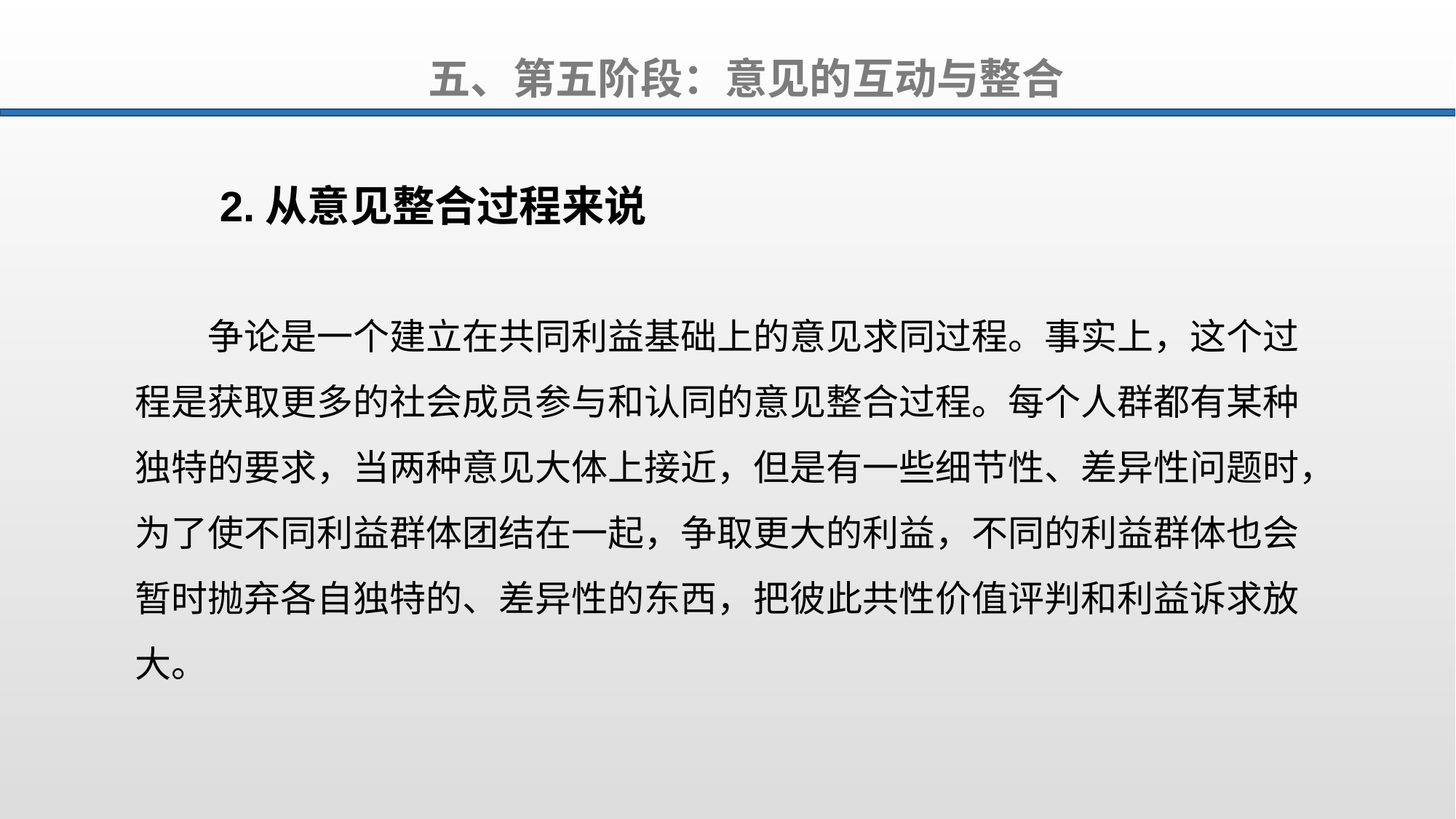

五、第五阶段：意见的互动与整合

2.从意见整合过程来说
争论是一个建立在共同利益基础上的意见求同过程。事实上，这个过程是获取更多的社会成员参与和认同的意见整合过程。每个人群都有某种独特的要求，当两种意见大体上接近，但是有一些细节性、差异性问题时，为了使不同利益群体团结在一起，争取更大的利益，不同的利益群体也会暂时抛弃各自独特的、差异性的东西，把彼此共性价值评判和利益诉求放大。